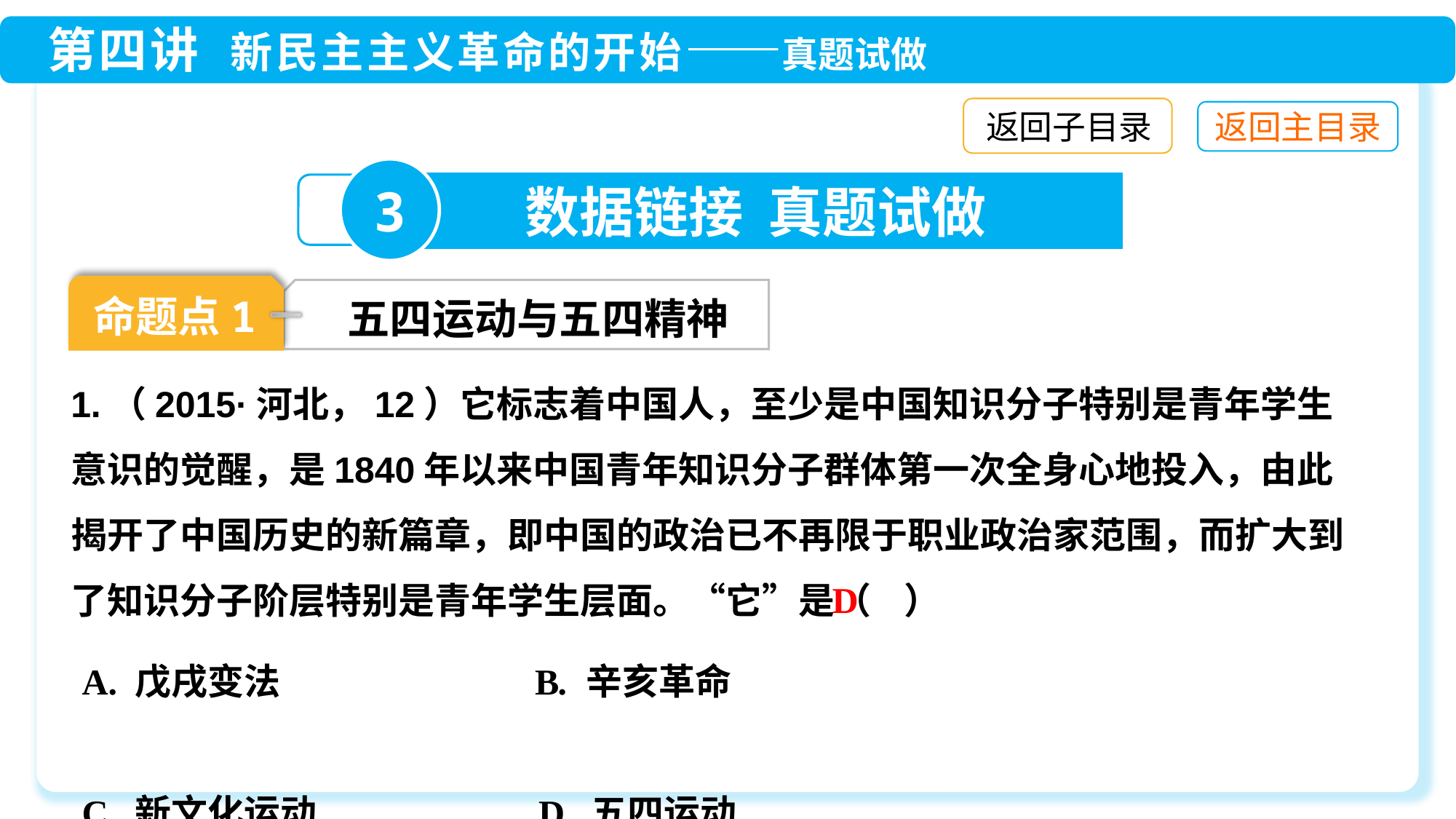

返回子目录

3
数据链接  真题试做

命题点1
五四运动与五四精神

1.（2015·河北，12）它标志着中国人，至少是中国知识分子特别是青年学生意识的觉醒，是1840年以来中国青年知识分子群体第一次全身心地投入，由此揭开了中国历史的新篇章，即中国的政治已不再限于职业政治家范围，而扩大到了知识分子阶层特别是青年学生层面。“它”是（    ）
D
A. 戊戌变法                              B. 辛亥革命
C. 新文化运动                          D. 五四运动